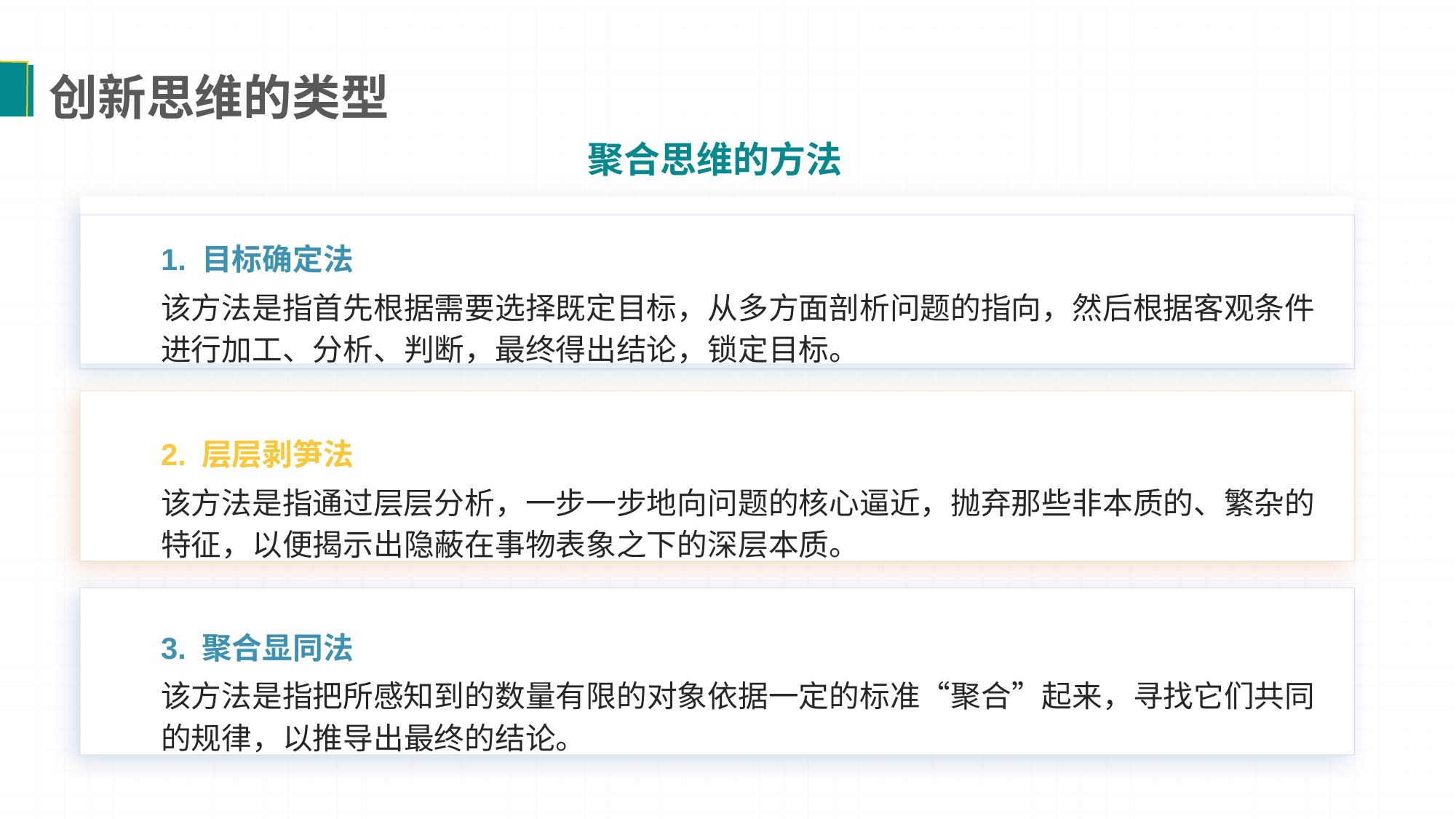

创新思维的类型

聚合思维的方法

1. 目标确定法

该方法是指首先根据需要选择既定目标，从多方面剖析问题的指向，然后根据客观条件进行加工、分析、判断，最终得出结论，锁定目标。

2. 层层剥笋法
2. 层层剥笋法

该方法是指通过层层分析，一步一步地向问题的核心逼近，抛弃那些非本质的、繁杂的特征，以便揭示出隐蔽在事物表象之下的深层本质。

3. 聚合显同法

该方法是指把所感知到的数量有限的对象依据一定的标准“聚合”起来，寻找它们共同的规律，以推导出最终的结论。